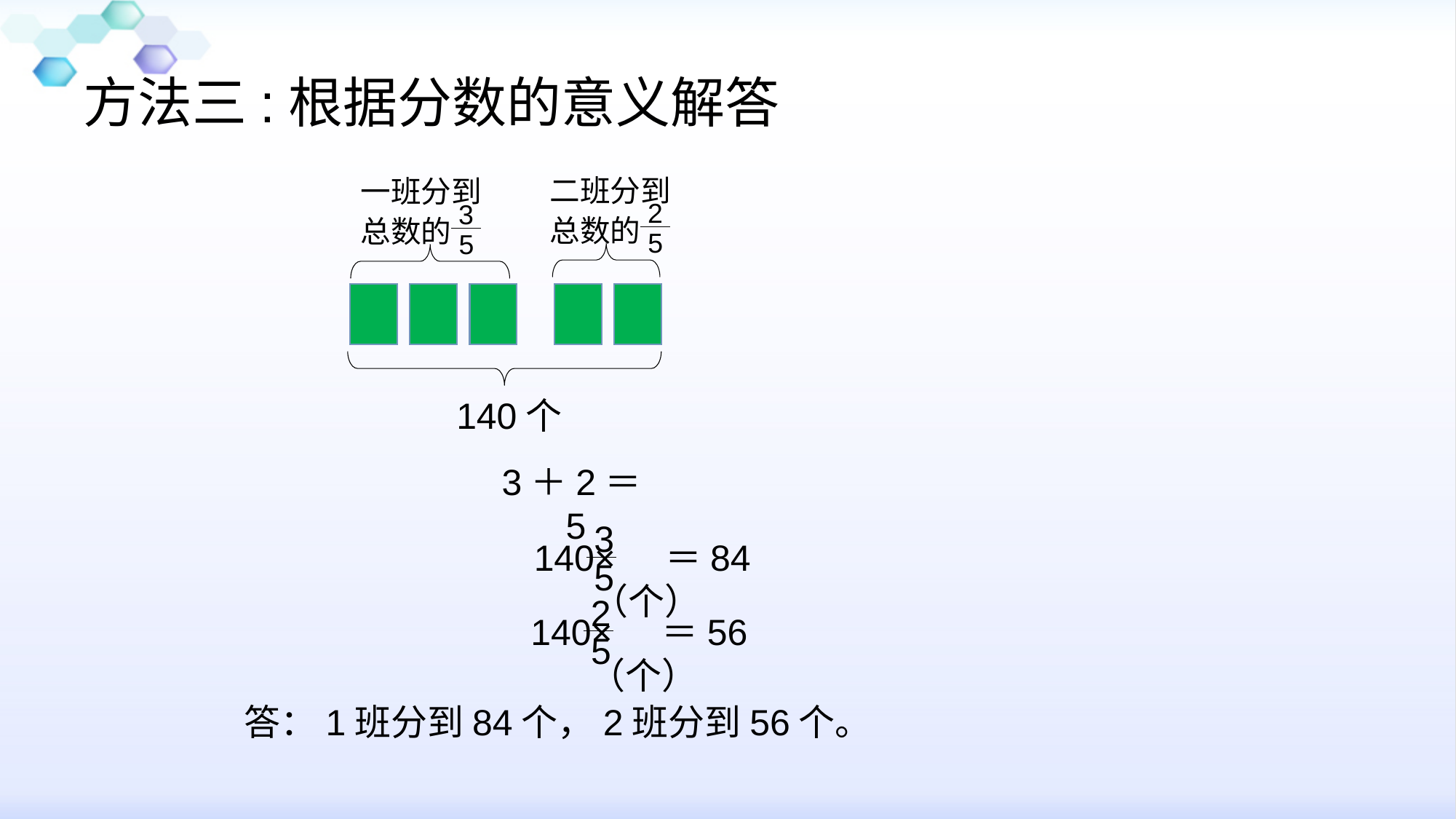

# 方法三:根据分数的意义解答
二班分到
总数的
2
5
一班分到
总数的
3
5

140个
3＋2＝5
3
5
140×    ＝84（个）
2
5
140×    ＝56（个）
答：1班分到84个，2班分到56个。